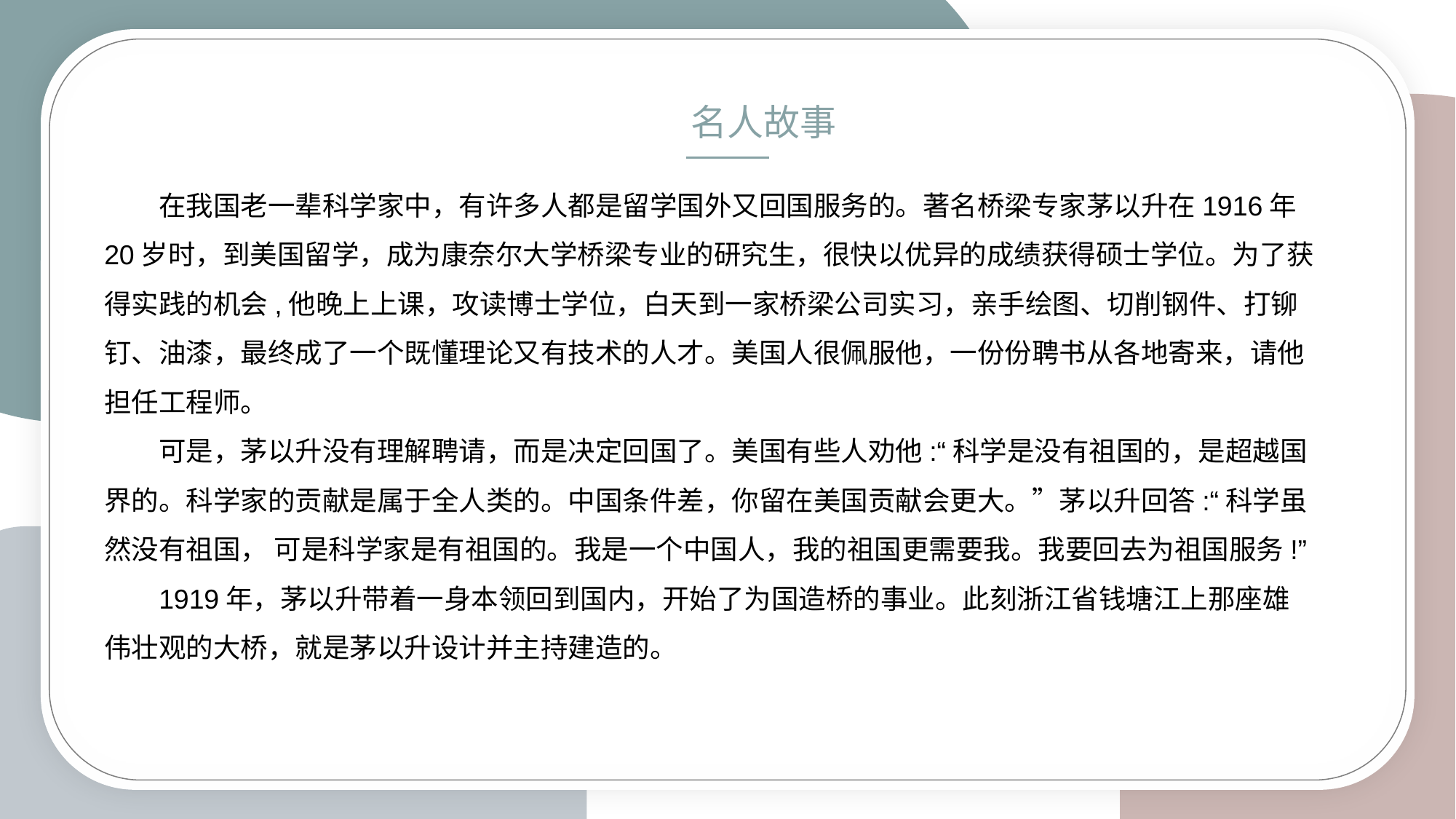

名人故事

在我国老一辈科学家中，有许多人都是留学国外又回国服务的。著名桥梁专家茅以升在1916年20岁时，到美国留学，成为康奈尔大学桥梁专业的研究生，很快以优异的成绩获得硕士学位。为了获得实践的机会,他晚上上课，攻读博士学位，白天到一家桥梁公司实习，亲手绘图、切削钢件、打铆钉、油漆，最终成了一个既懂理论又有技术的人才。美国人很佩服他，一份份聘书从各地寄来，请他担任工程师。
可是，茅以升没有理解聘请，而是决定回国了。美国有些人劝他:“科学是没有祖国的，是超越国界的。科学家的贡献是属于全人类的。中国条件差，你留在美国贡献会更大。”茅以升回答:“科学虽然没有祖国， 可是科学家是有祖国的。我是一个中国人，我的祖国更需要我。我要回去为祖国服务!”
1919年，茅以升带着一身本领回到国内，开始了为国造桥的事业。此刻浙江省钱塘江上那座雄伟壮观的大桥，就是茅以升设计并主持建造的。